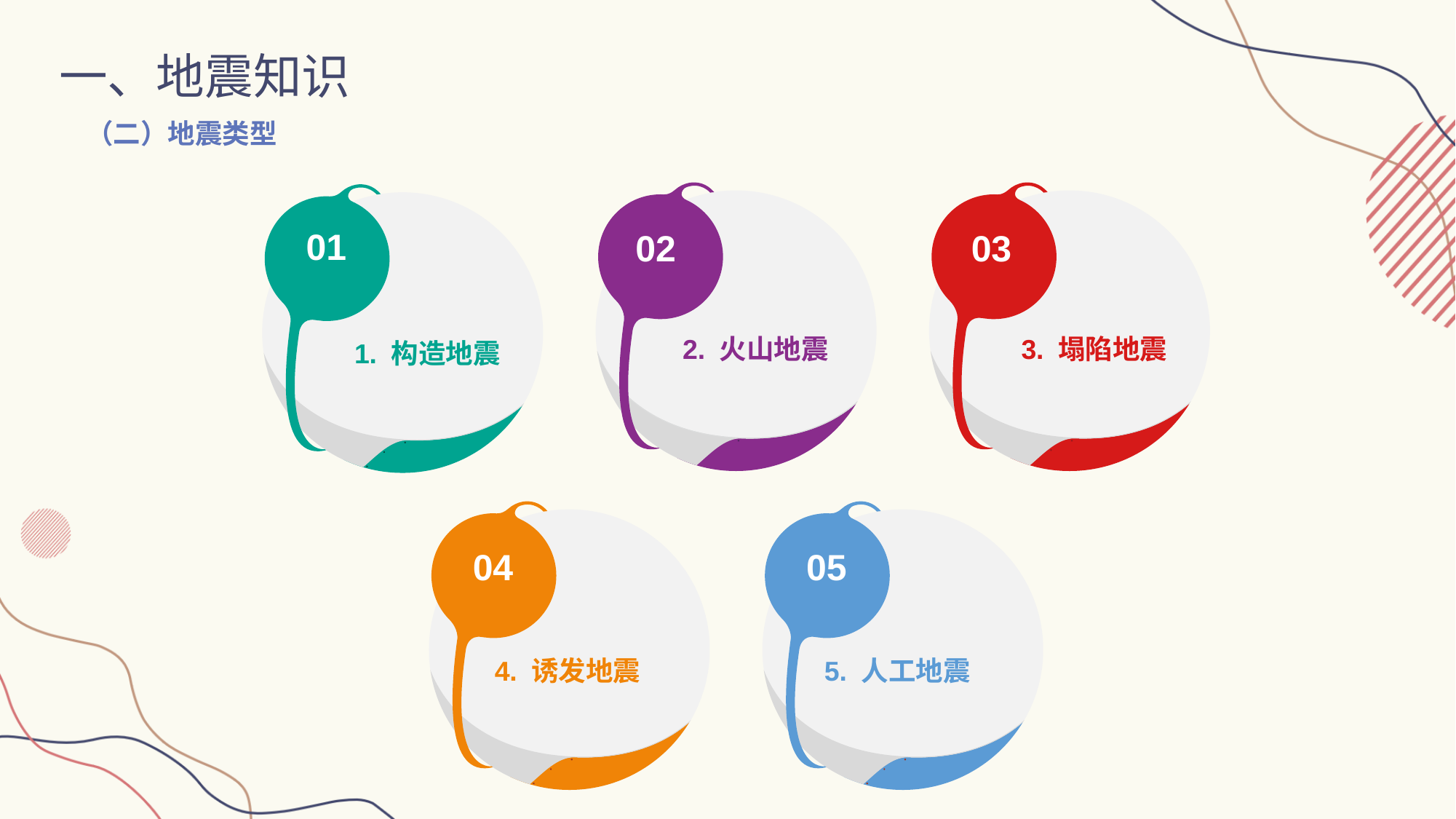

一、地震知识
（二）地震类型

01
02
03
2. 火山地震
3. 塌陷地震
1. 构造地震

04
05
4. 诱发地震
5. 人工地震